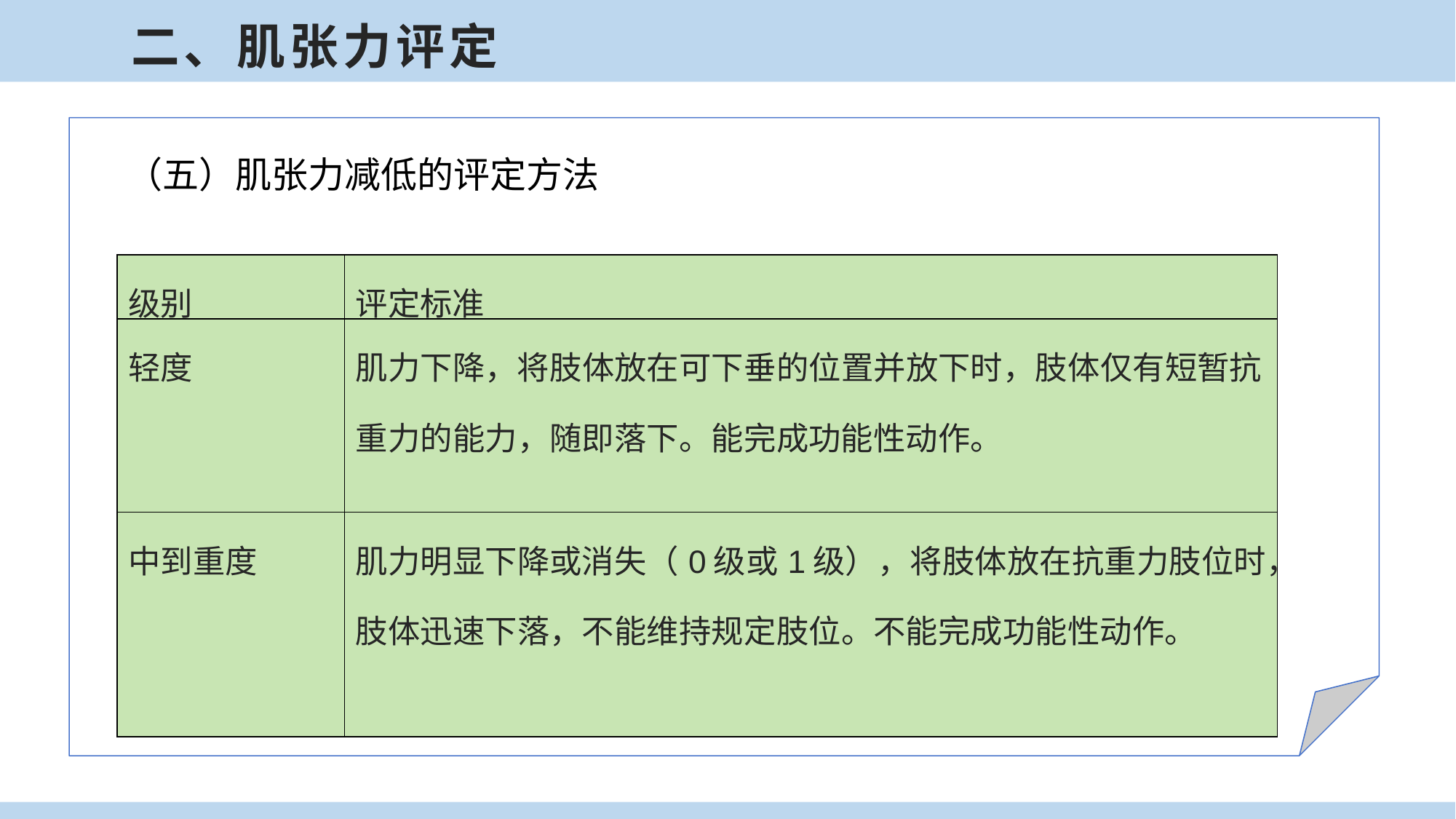

二、肌张力评定

（五）肌张力减低的评定方法
| 级别 | 评定标准 |
| --- | --- |
| 轻度 | 肌力下降，将肢体放在可下垂的位置并放下时，肢体仅有短暂抗重力的能力，随即落下。能完成功能性动作。 |
| 中到重度 | 肌力明显下降或消失（0级或1级），将肢体放在抗重力肢位时，肢体迅速下落，不能维持规定肢位。不能完成功能性动作。 |